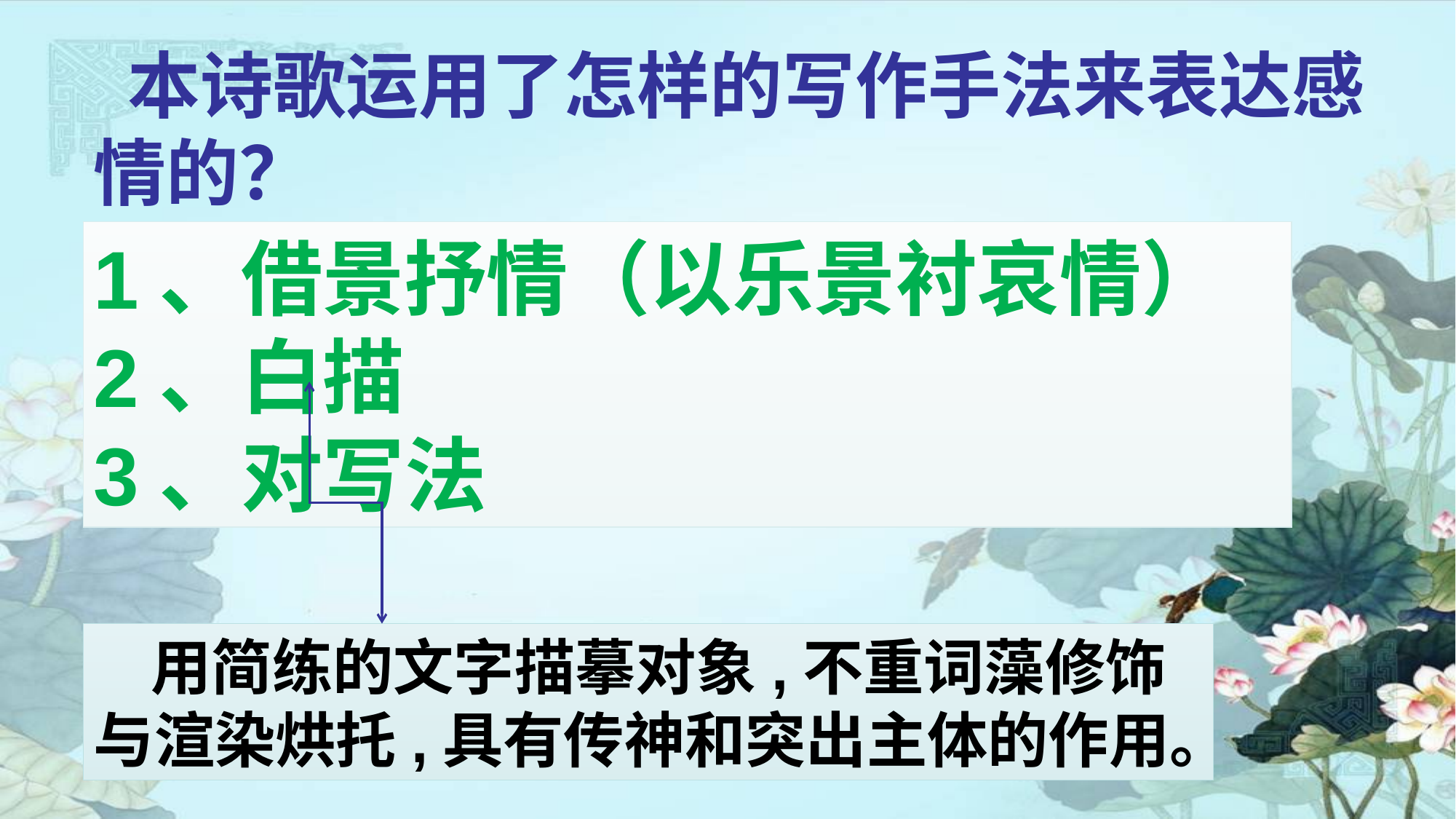

本诗歌运用了怎样的写作手法来表达感情的？
1、借景抒情（以乐景衬哀情）
2、白描
3、对写法
      用简练的文字描摹对象,不重词藻修饰与渲染烘托,具有传神和突出主体的作用。